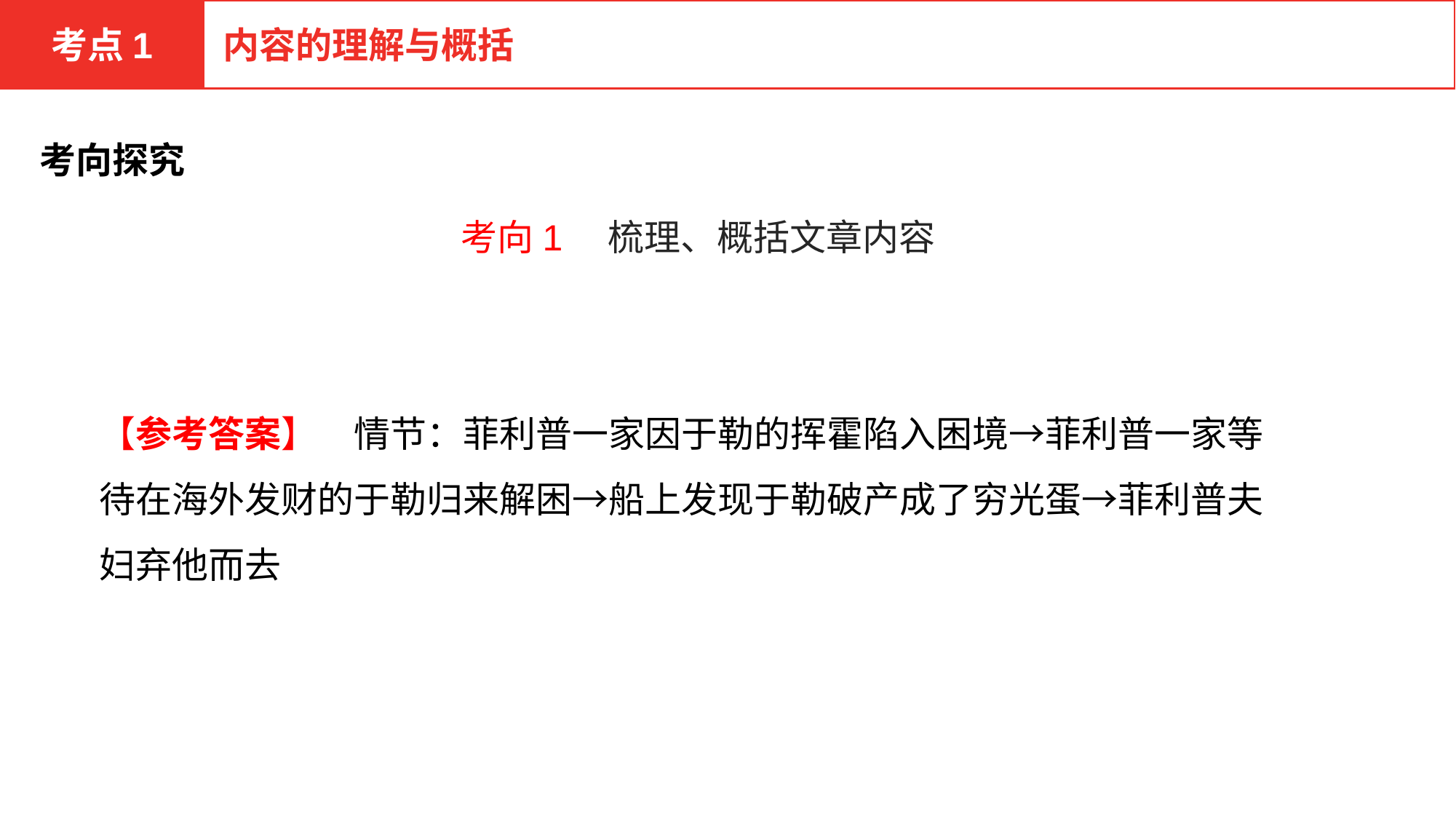

考点1
内容的理解与概括
考向探究
考向1　梳理、概括文章内容

【参考答案】　情节：菲利普一家因于勒的挥霍陷入困境→菲利普一家等待在海外发财的于勒归来解困→船上发现于勒破产成了穷光蛋→菲利普夫妇弃他而去